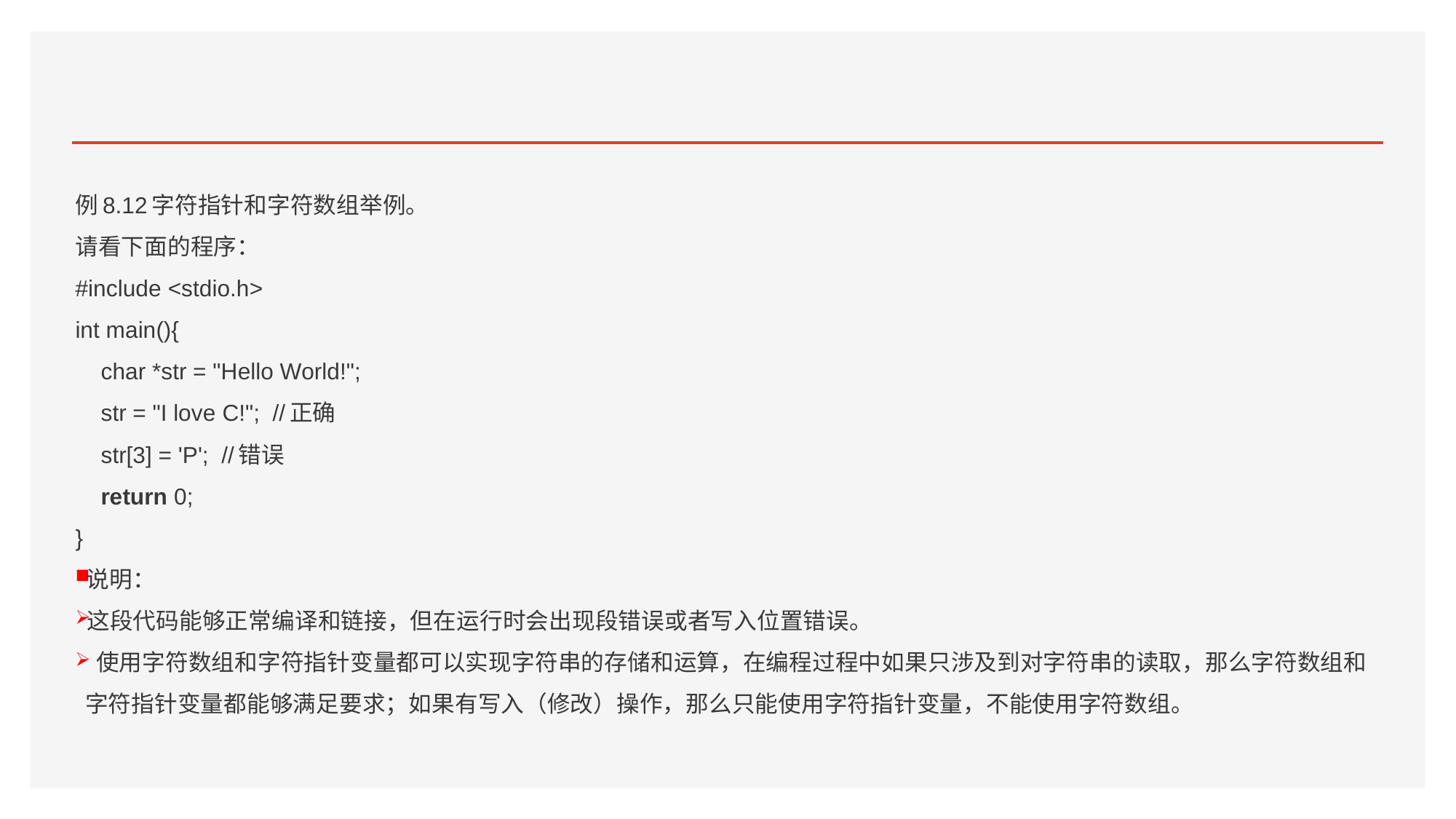

#
例8.12字符指针和字符数组举例。
请看下面的程序：
#include <stdio.h>
int main(){
    char *str = "Hello World!";
    str = "I love C!";  //正确
    str[3] = 'P';  //错误
    return 0;
}
说明：
这段代码能够正常编译和链接，但在运行时会出现段错误或者写入位置错误。
 使用字符数组和字符指针变量都可以实现字符串的存储和运算，在编程过程中如果只涉及到对字符串的读取，那么字符数组和字符指针变量都能够满足要求；如果有写入（修改）操作，那么只能使用字符指针变量，不能使用字符数组。